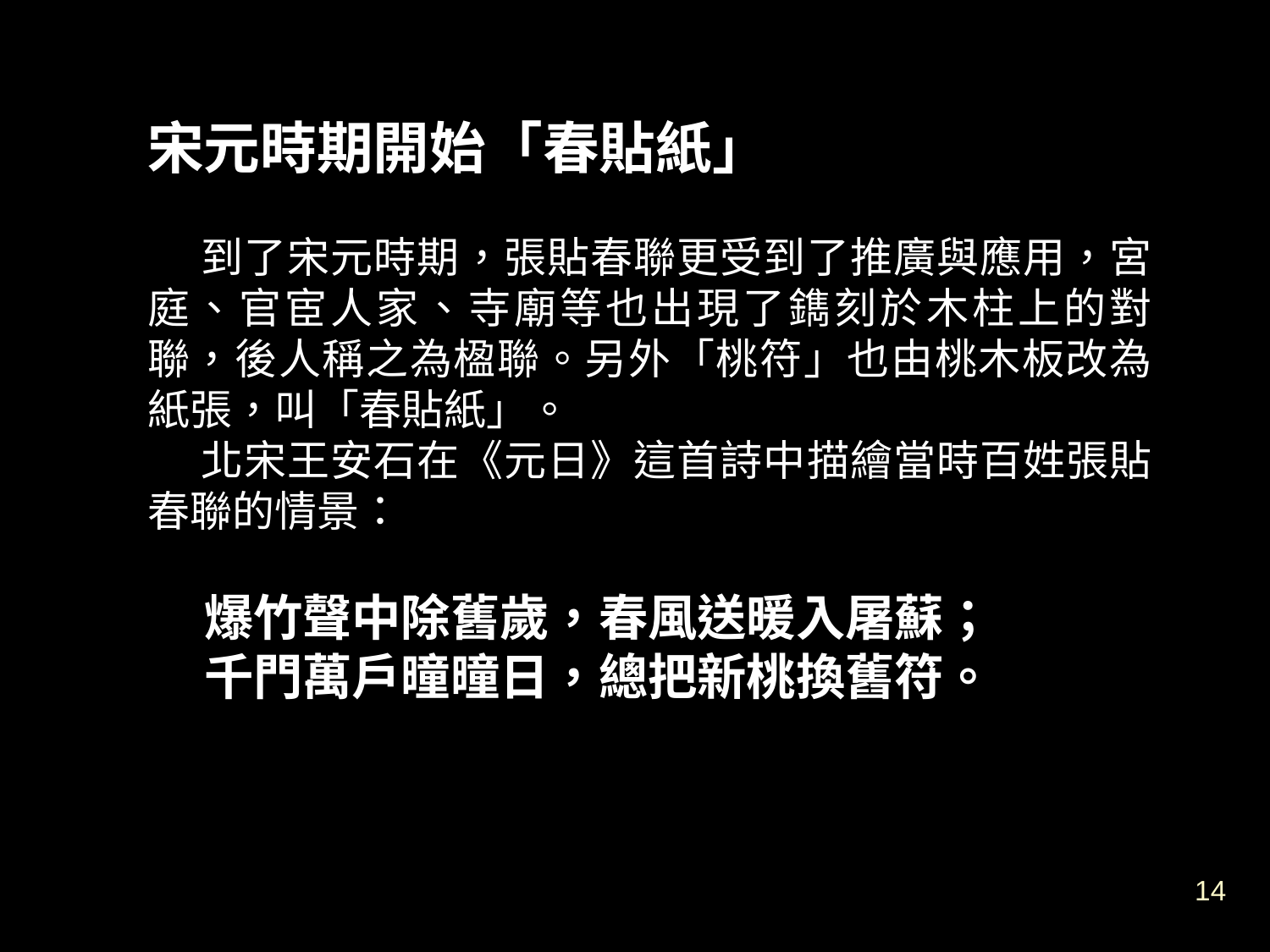

宋元時期開始「春貼紙」

    到了宋元時期，張貼春聯更受到了推廣與應用，宮庭、官宦人家、寺廟等也出現了鐫刻於木柱上的對聯，後人稱之為楹聯。另外「桃符」也由桃木板改為紙張，叫「春貼紙」。
    北宋王安石在《元日》這首詩中描繪當時百姓張貼春聯的情景：

    爆竹聲中除舊歲，春風送暖入屠蘇；
    千門萬戶曈曈日，總把新桃換舊符。
14